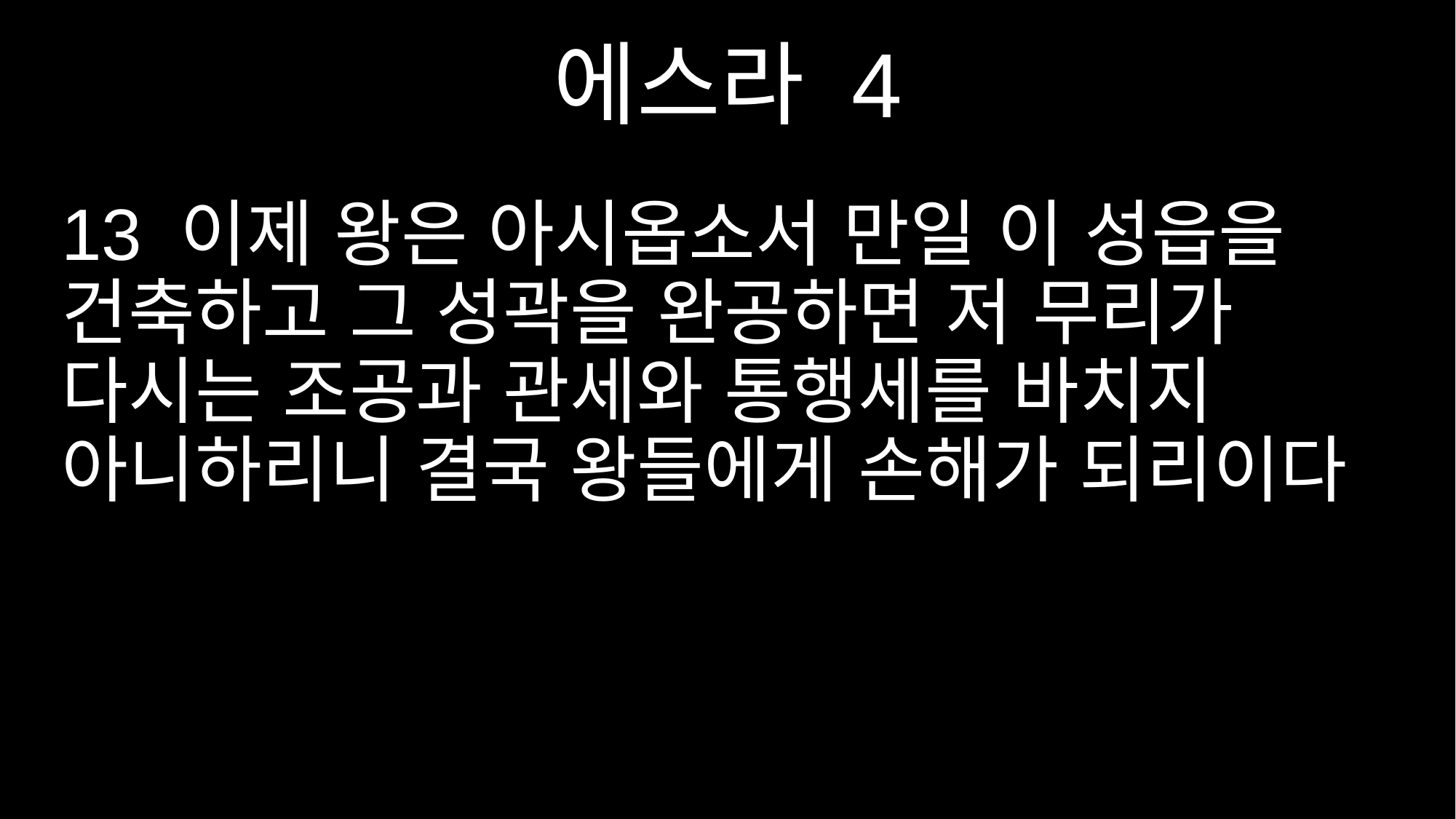

에스라 4
13 이제 왕은 아시옵소서 만일 이 성읍을 건축하고 그 성곽을 완공하면 저 무리가 다시는 조공과 관세와 통행세를 바치지 아니하리니 결국 왕들에게 손해가 되리이다